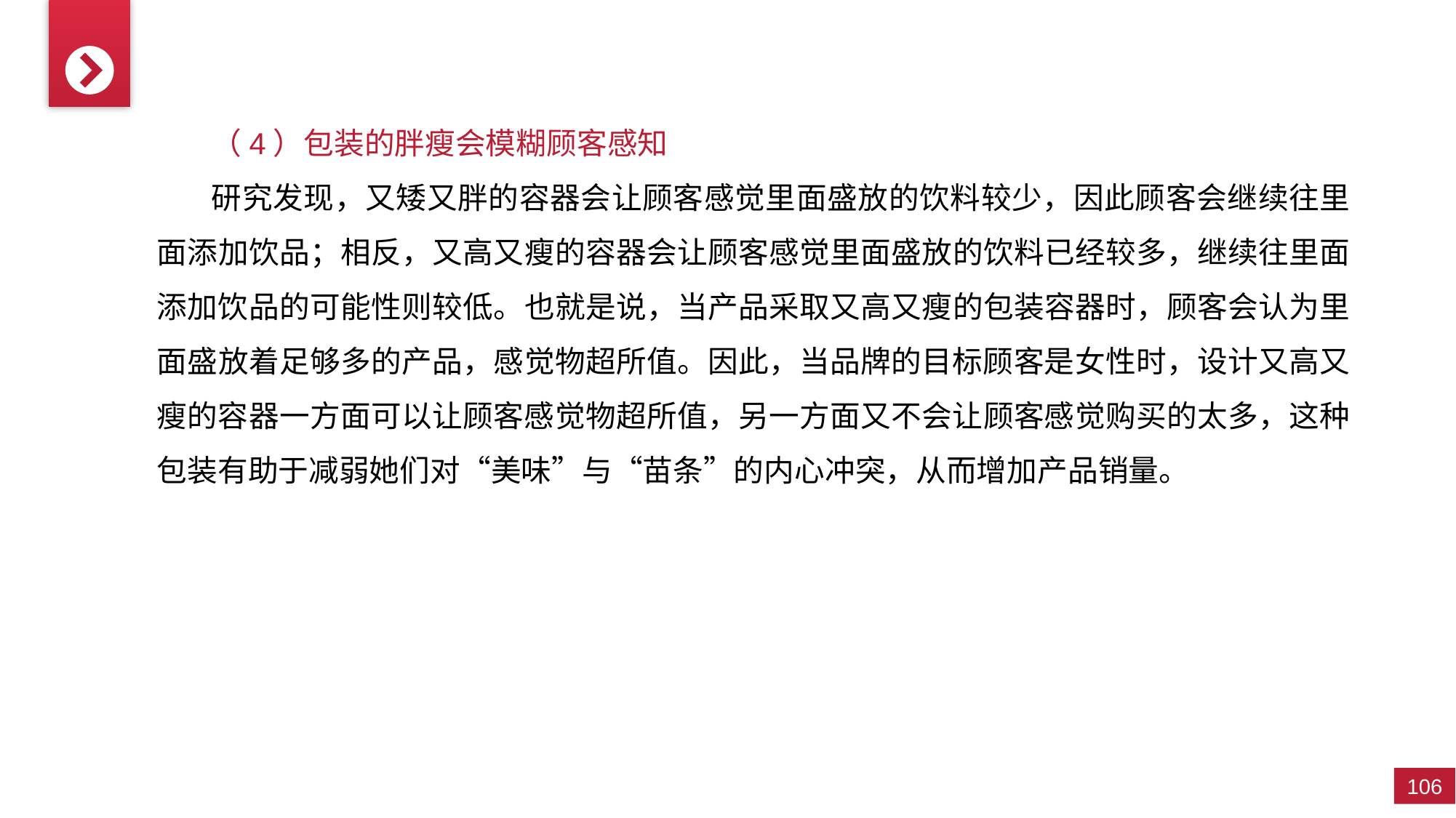

（4）包装的胖瘦会模糊顾客感知
研究发现，又矮又胖的容器会让顾客感觉里面盛放的饮料较少，因此顾客会继续往里面添加饮品；相反，又高又瘦的容器会让顾客感觉里面盛放的饮料已经较多，继续往里面添加饮品的可能性则较低。也就是说，当产品采取又高又瘦的包装容器时，顾客会认为里面盛放着足够多的产品，感觉物超所值。因此，当品牌的目标顾客是女性时，设计又高又瘦的容器一方面可以让顾客感觉物超所值，另一方面又不会让顾客感觉购买的太多，这种包装有助于减弱她们对“美味”与“苗条”的内心冲突，从而增加产品销量。